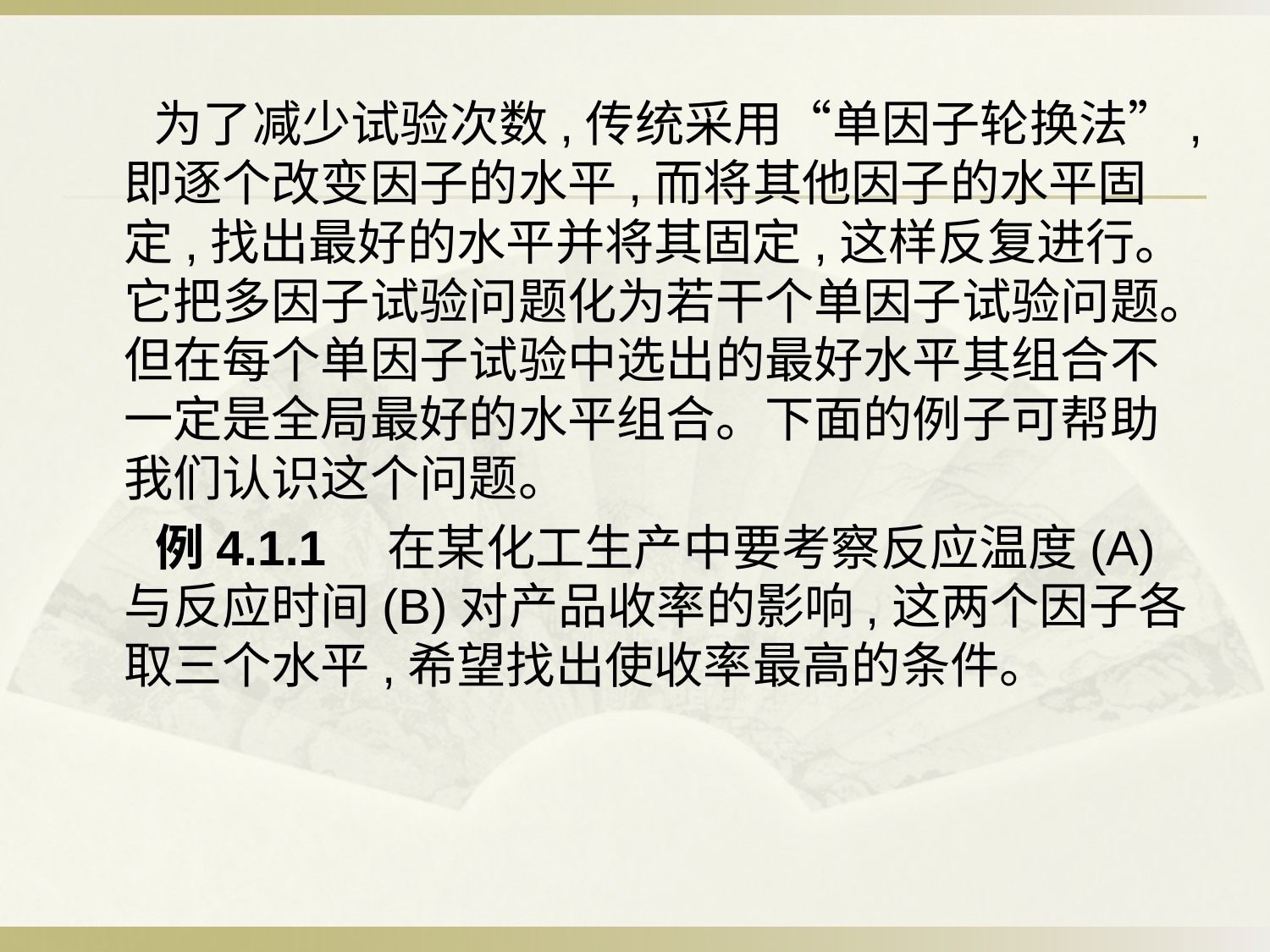

为了减少试验次数,传统采用“单因子轮换法”,即逐个改变因子的水平,而将其他因子的水平固定,找出最好的水平并将其固定,这样反复进行。它把多因子试验问题化为若干个单因子试验问题。但在每个单因子试验中选出的最好水平其组合不一定是全局最好的水平组合。下面的例子可帮助我们认识这个问题。
      例4.1.1　在某化工生产中要考察反应温度(A)与反应时间(B)对产品收率的影响,这两个因子各取三个水平,希望找出使收率最高的条件。